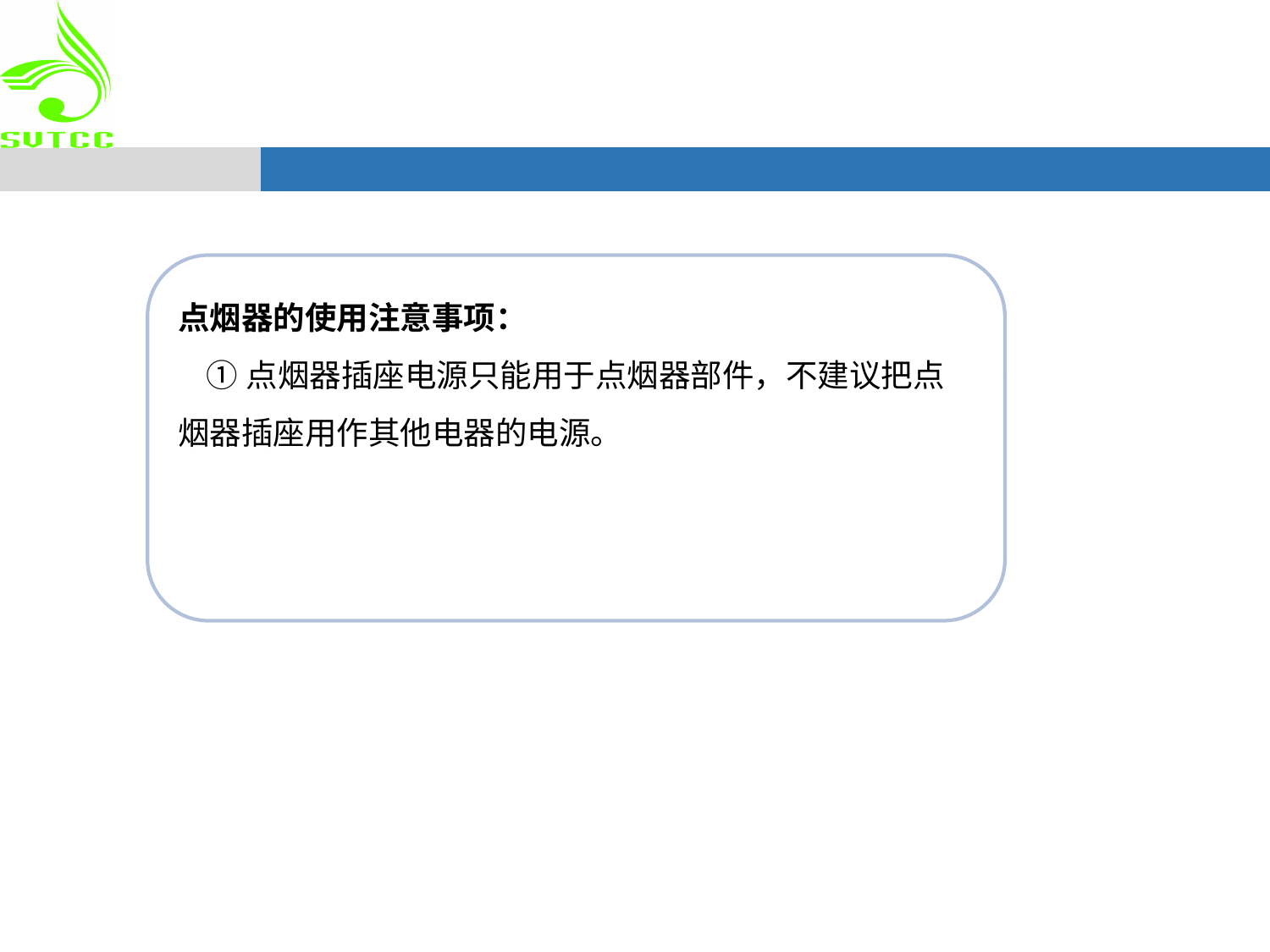

点烟器的使用注意事项：
    ①点烟器插座电源只能用于点烟器部件，不建议把点烟器插座用作其他电器的电源。